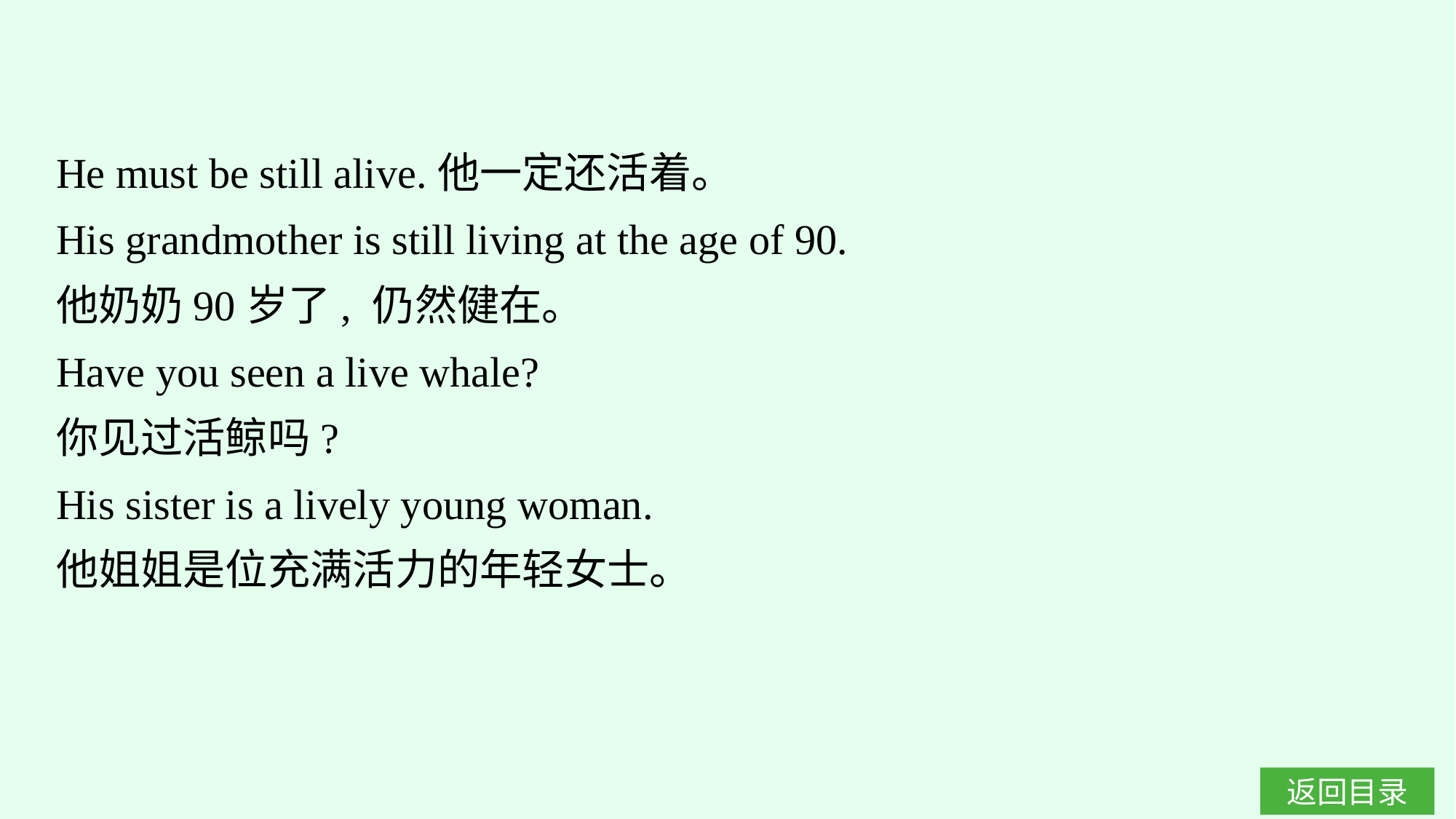

He must be still alive.他一定还活着。
His grandmother is still living at the age of 90.
他奶奶90岁了, 仍然健在。
Have you seen a live whale?
你见过活鲸吗?
His sister is a lively young woman.
他姐姐是位充满活力的年轻女士。